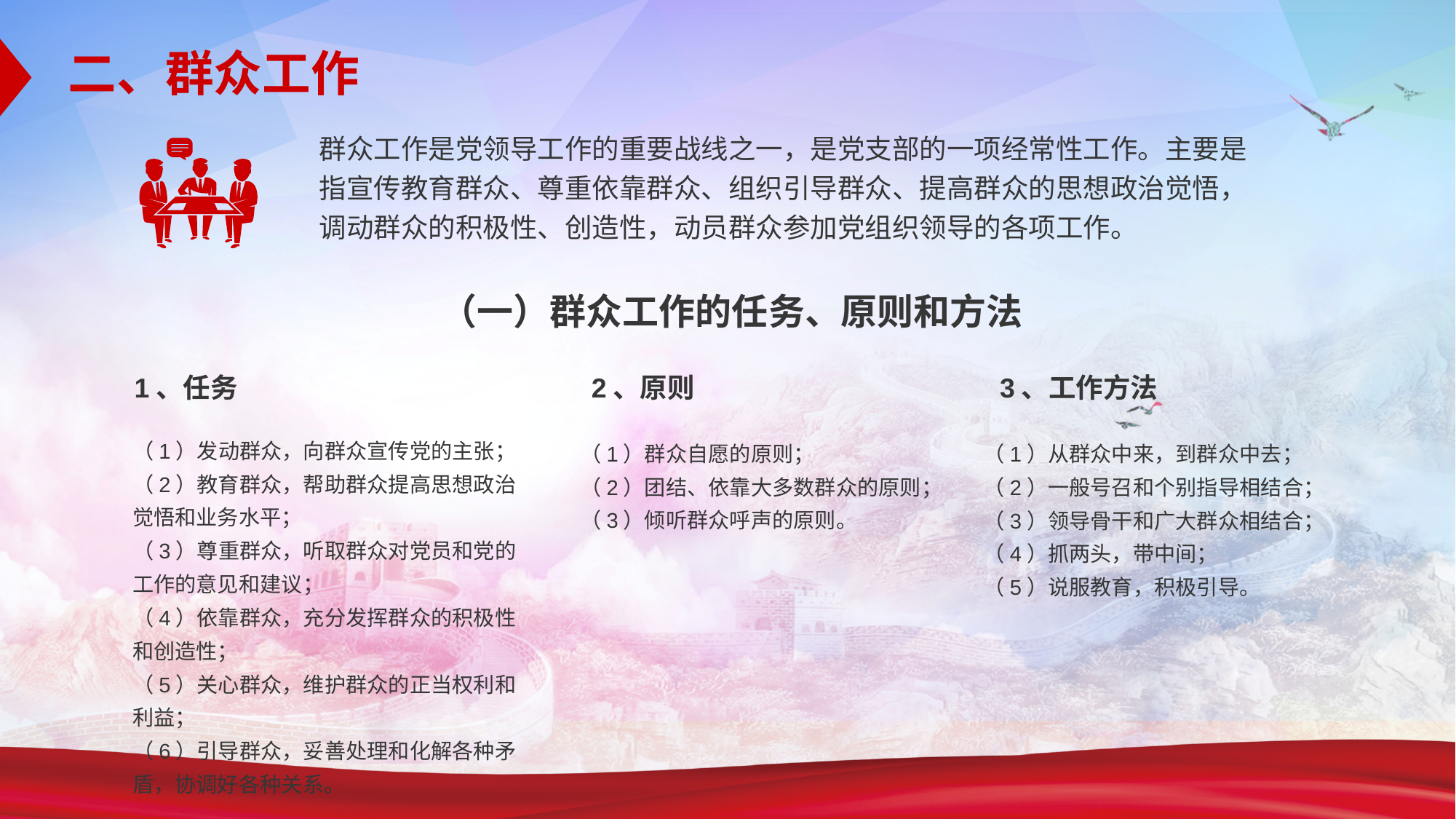

二、群众工作

群众工作是党领导工作的重要战线之一，是党支部的一项经常性工作。主要是指宣传教育群众、尊重依靠群众、组织引导群众、提高群众的思想政治觉悟，调动群众的积极性、创造性，动员群众参加党组织领导的各项工作。

（一）群众工作的任务、原则和方法
1、任务
2、原则
3、工作方法
（1）发动群众，向群众宣传党的主张；
（2）教育群众，帮助群众提高思想政治觉悟和业务水平；
（3）尊重群众，听取群众对党员和党的工作的意见和建议；
（4）依靠群众，充分发挥群众的积极性和创造性；
（5）关心群众，维护群众的正当权利和利益；
（6）引导群众，妥善处理和化解各种矛盾，协调好各种关系。
（1）群众自愿的原则；
（2）团结、依靠大多数群众的原则；
（3）倾听群众呼声的原则。
（1）从群众中来，到群众中去；
（2）一般号召和个别指导相结合；
（3）领导骨干和广大群众相结合；
（4）抓两头，带中间；
（5）说服教育，积极引导。